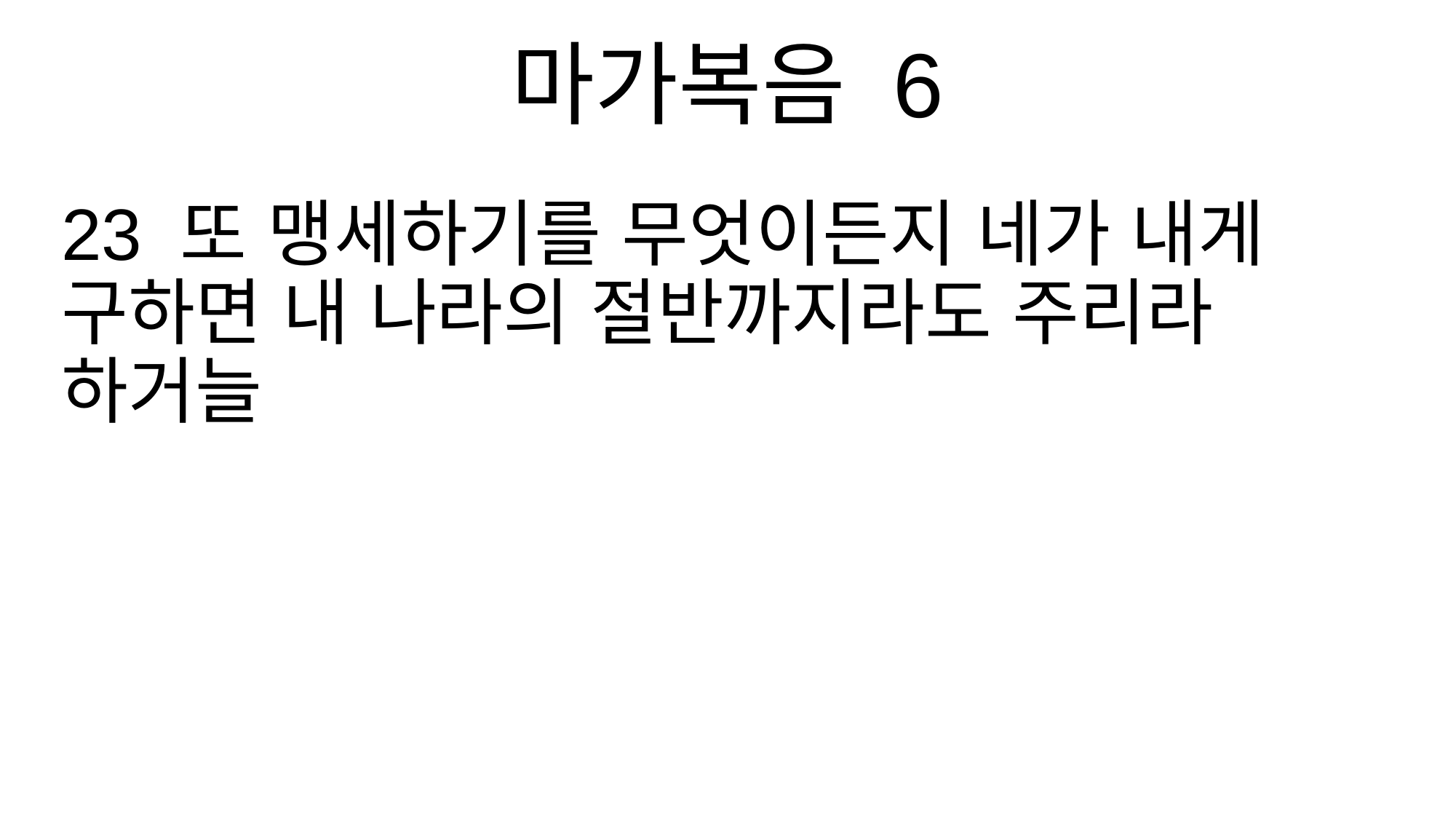

마가복음 6
23 또 맹세하기를 무엇이든지 네가 내게 구하면 내 나라의 절반까지라도 주리라 하거늘